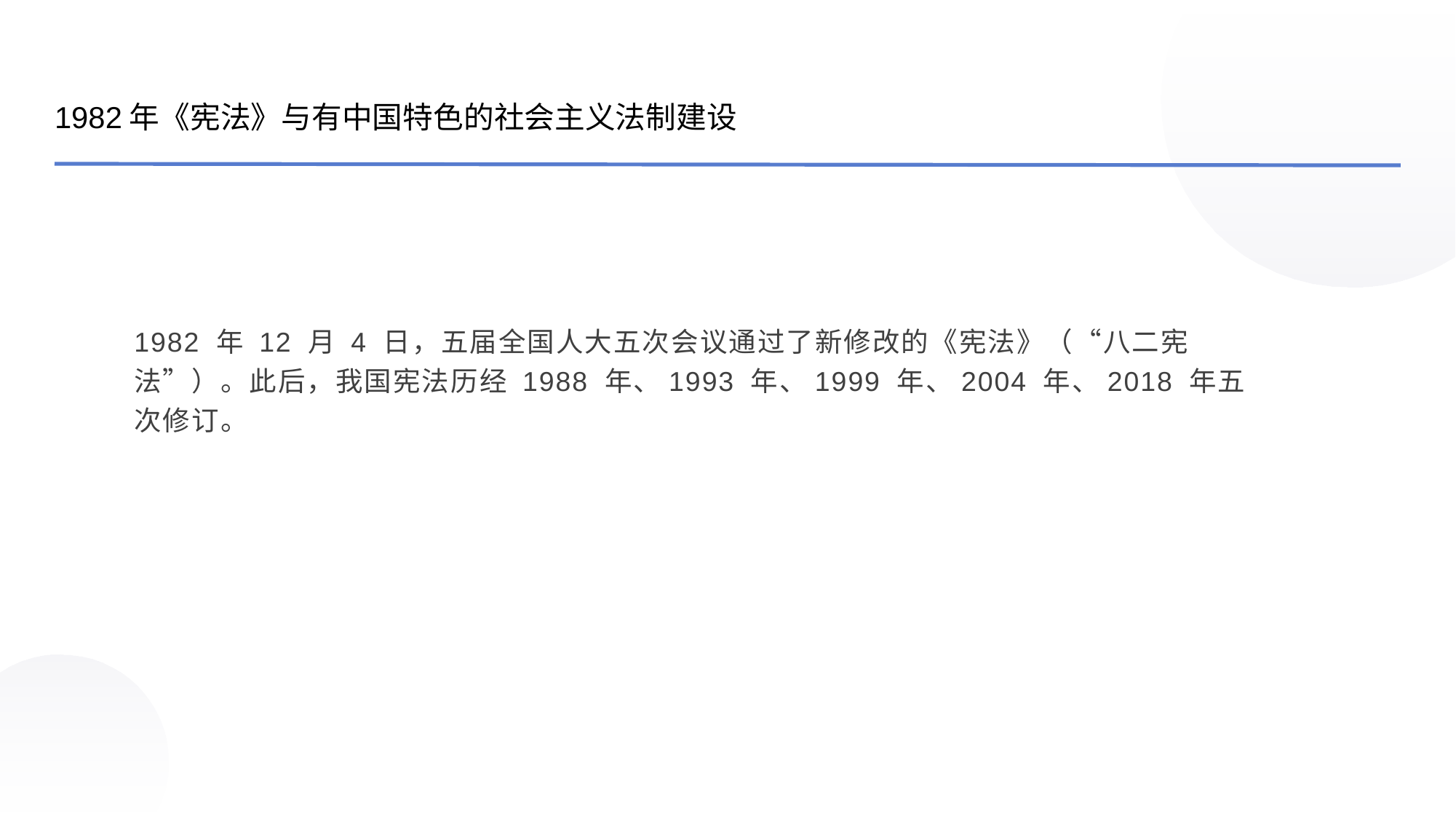

1982年《宪法》与有中国特色的社会主义法制建设
1982 年 12 月 4 日，五届全国人大五次会议通过了新修改的《宪法》（“八二宪法”）。此后，我国宪法历经 1988 年、1993 年、1999 年、2004 年、2018 年五次修订。